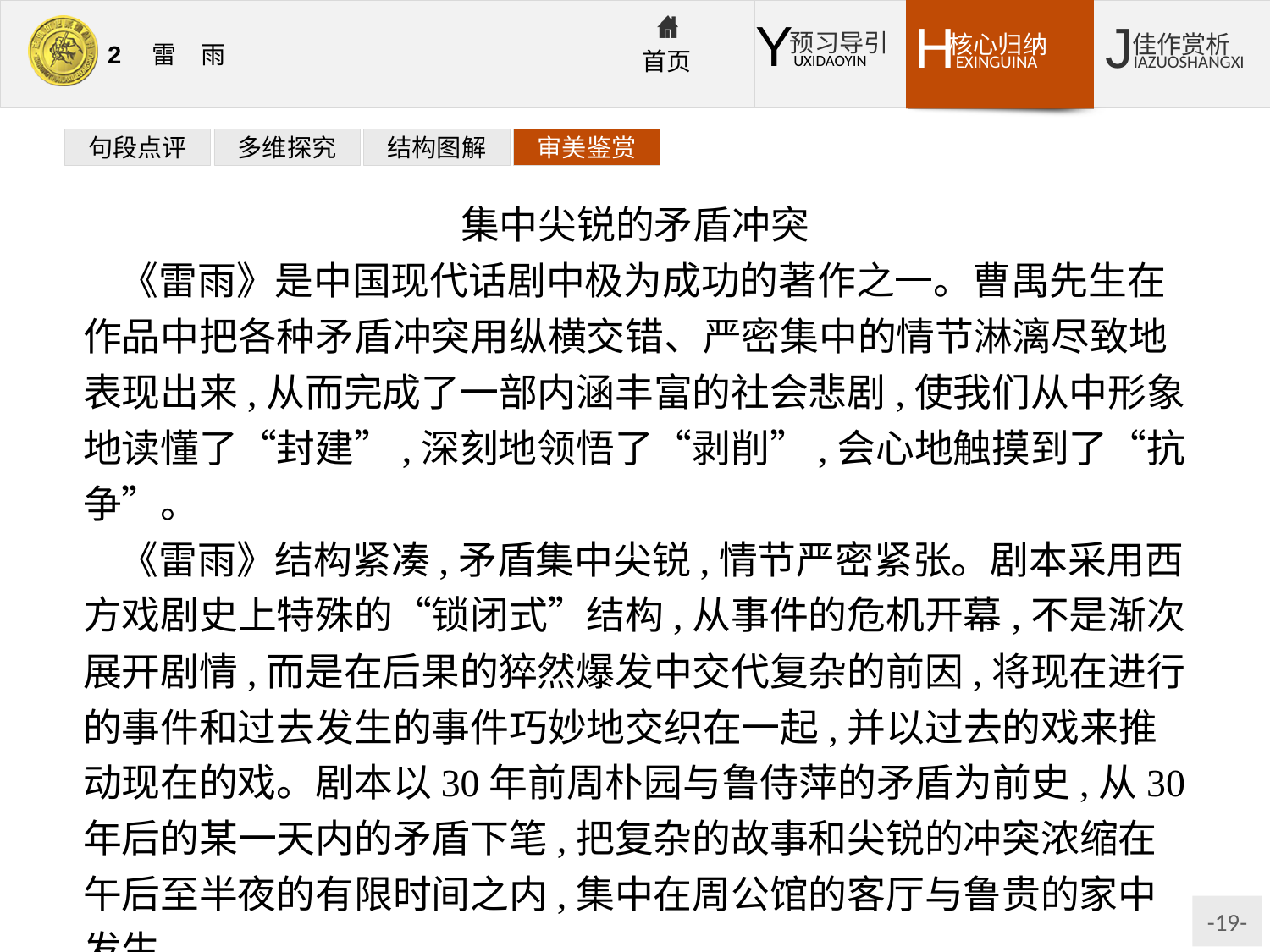

句段点评
多维探究
结构图解
审美鉴赏
集中尖锐的矛盾冲突
《雷雨》是中国现代话剧中极为成功的著作之一。曹禺先生在作品中把各种矛盾冲突用纵横交错、严密集中的情节淋漓尽致地表现出来,从而完成了一部内涵丰富的社会悲剧,使我们从中形象地读懂了“封建”,深刻地领悟了“剥削”,会心地触摸到了“抗争”。
《雷雨》结构紧凑,矛盾集中尖锐,情节严密紧张。剧本采用西方戏剧史上特殊的“锁闭式”结构,从事件的危机开幕,不是渐次展开剧情,而是在后果的猝然爆发中交代复杂的前因,将现在进行的事件和过去发生的事件巧妙地交织在一起,并以过去的戏来推动现在的戏。剧本以30年前周朴园与鲁侍萍的矛盾为前史,从30年后的某一天内的矛盾下笔,把复杂的故事和尖锐的冲突浓缩在午后至半夜的有限时间之内,集中在周公馆的客厅与鲁贵的家中发生。